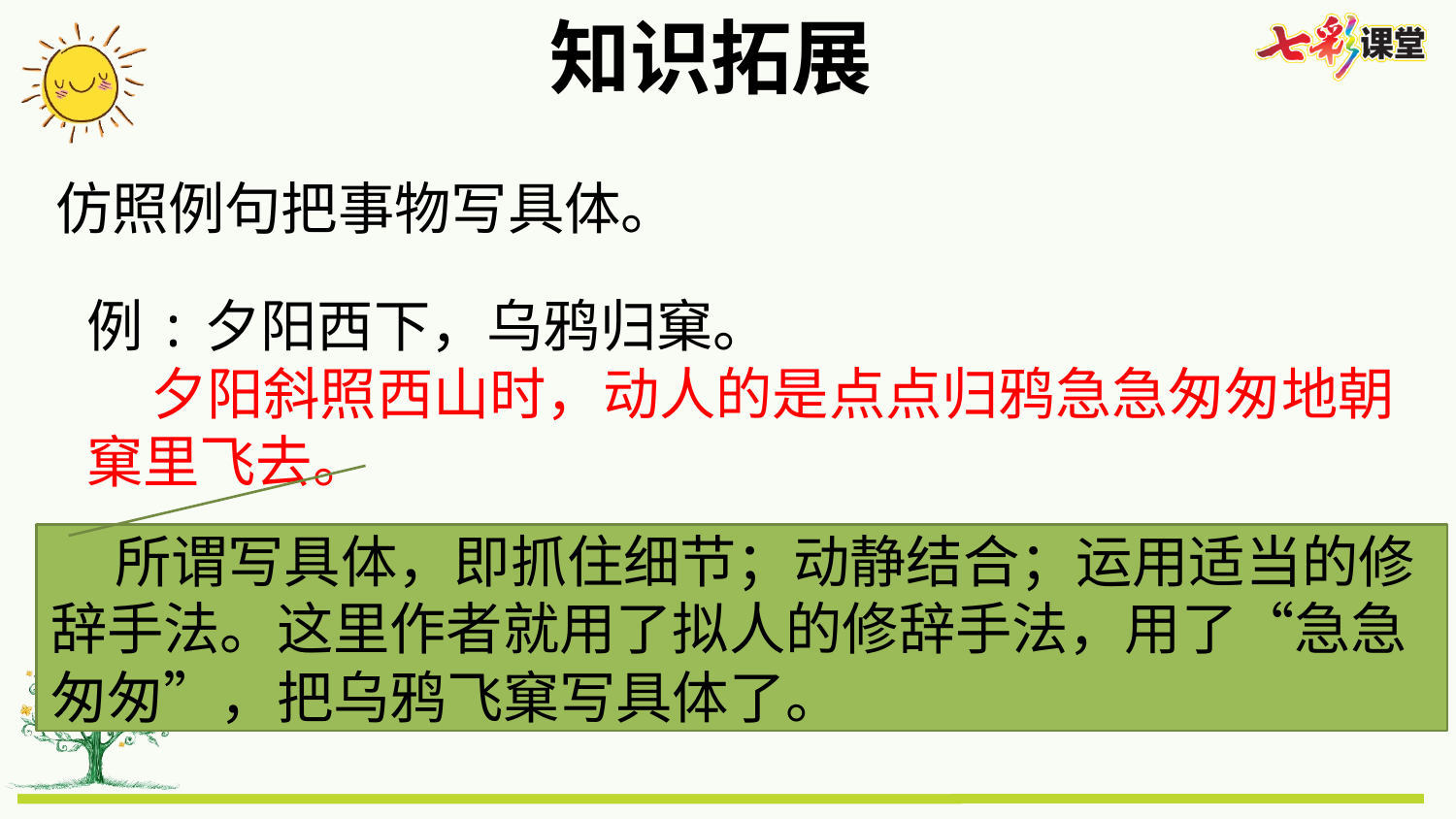

知识拓展
仿照例句把事物写具体。
例:夕阳西下，乌鸦归窠。
    夕阳斜照西山时，动人的是点点归鸦急急匆匆地朝窠里飞去。
    所谓写具体，即抓住细节；动静结合；运用适当的修辞手法。这里作者就用了拟人的修辞手法，用了“急急匆匆”，把乌鸦飞窠写具体了。